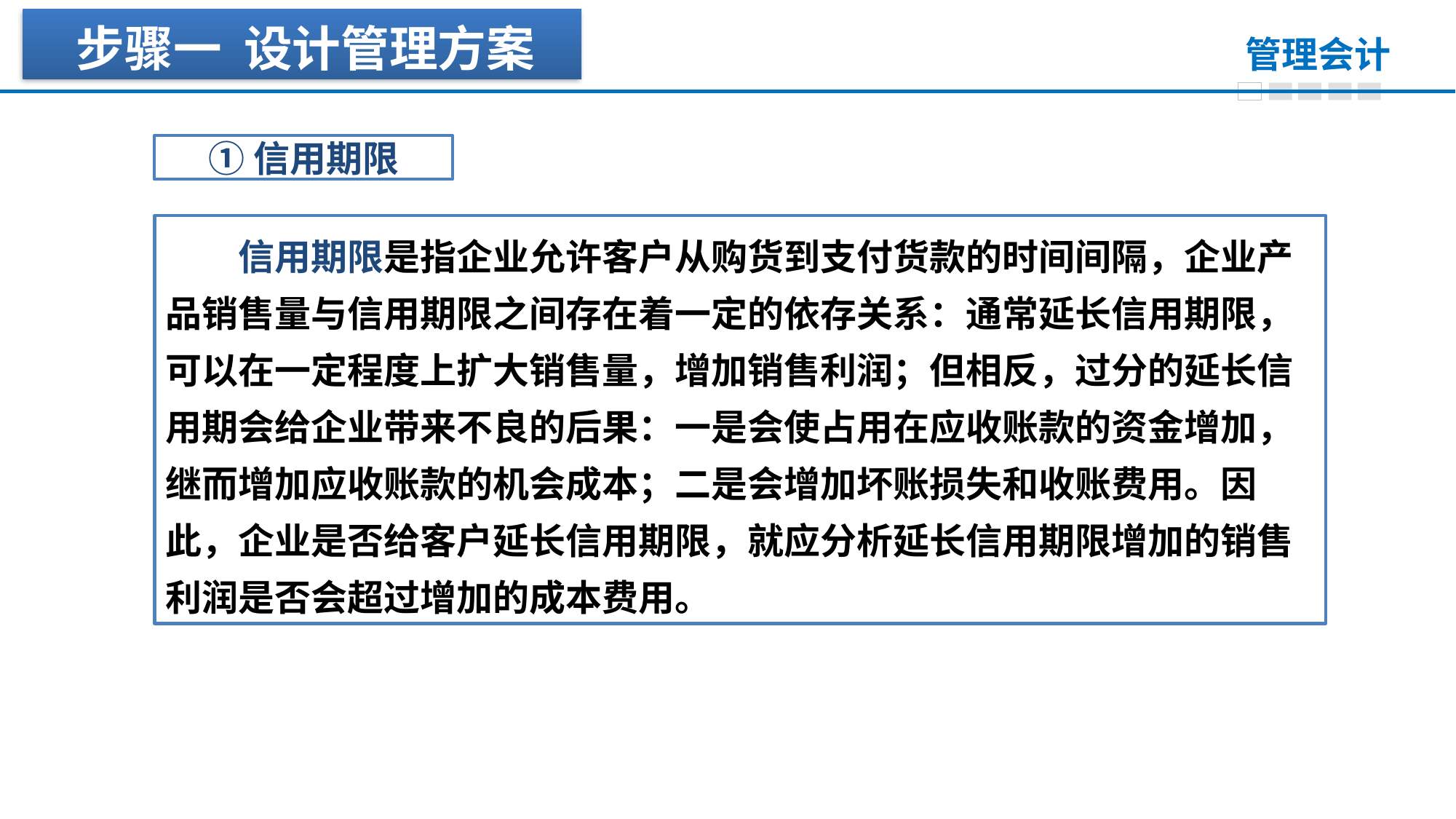

步骤一  设计管理方案
①信用期限
    信用期限是指企业允许客户从购货到支付货款的时间间隔，企业产品销售量与信用期限之间存在着一定的依存关系：通常延长信用期限，可以在一定程度上扩大销售量，增加销售利润；但相反，过分的延长信用期会给企业带来不良的后果：一是会使占用在应收账款的资金增加，继而增加应收账款的机会成本；二是会增加坏账损失和收账费用。因此，企业是否给客户延长信用期限，就应分析延长信用期限增加的销售利润是否会超过增加的成本费用。